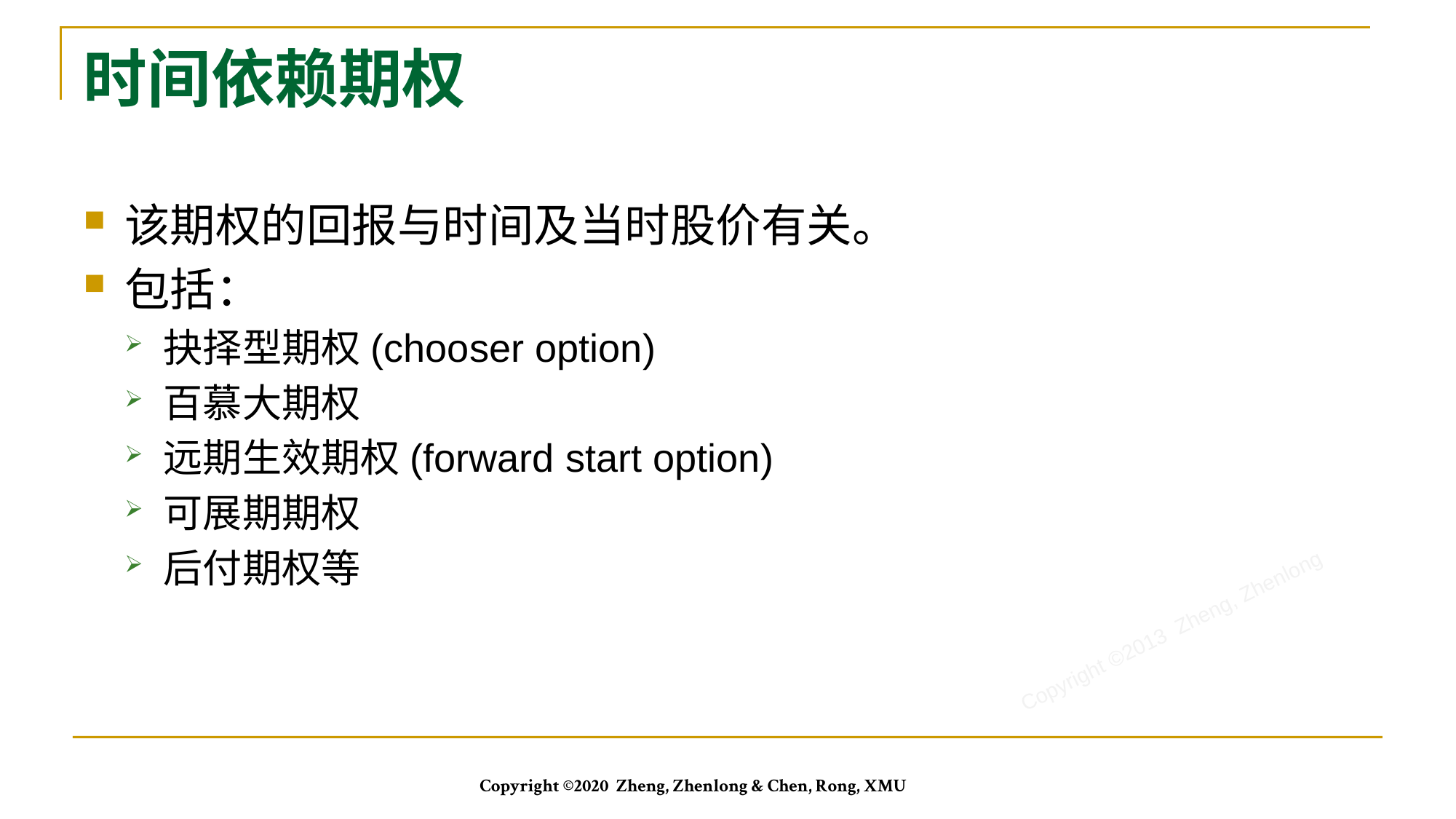

# 时间依赖期权
该期权的回报与时间及当时股价有关。
包括：
抉择型期权(chooser option)
百慕大期权
远期生效期权(forward start option)
可展期期权
后付期权等

Copyright ©2020  Zheng, Zhenlong & Chen, Rong, XMU